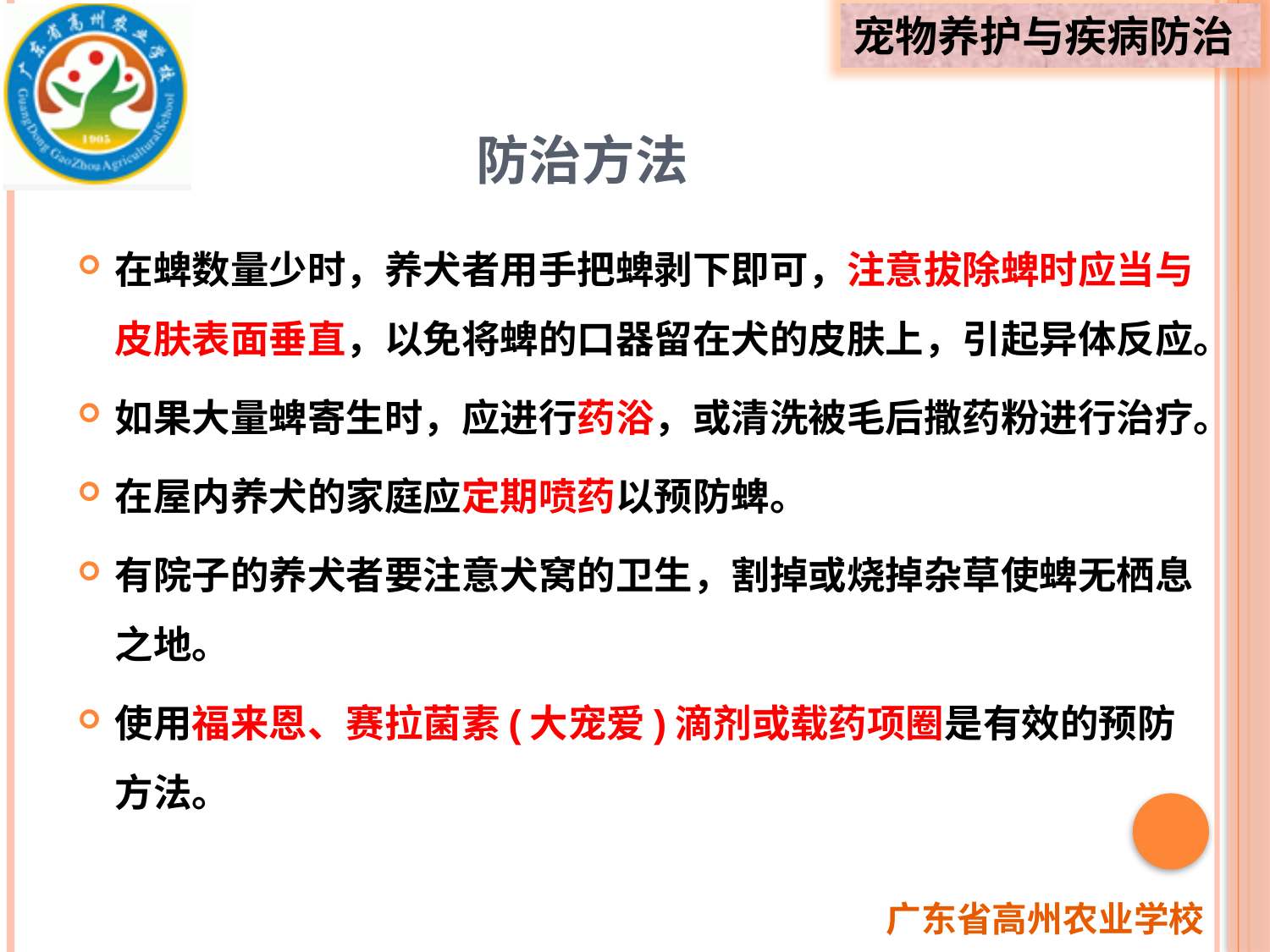

# 防治方法
在蜱数量少时，养犬者用手把蜱剥下即可，注意拔除蜱时应当与皮肤表面垂直，以免将蜱的口器留在犬的皮肤上，引起异体反应。
如果大量蜱寄生时，应进行药浴，或清洗被毛后撒药粉进行治疗。
在屋内养犬的家庭应定期喷药以预防蜱。
有院子的养犬者要注意犬窝的卫生，割掉或烧掉杂草使蜱无栖息之地。
使用福来恩、赛拉菌素(大宠爱)滴剂或载药项圈是有效的预防方法。